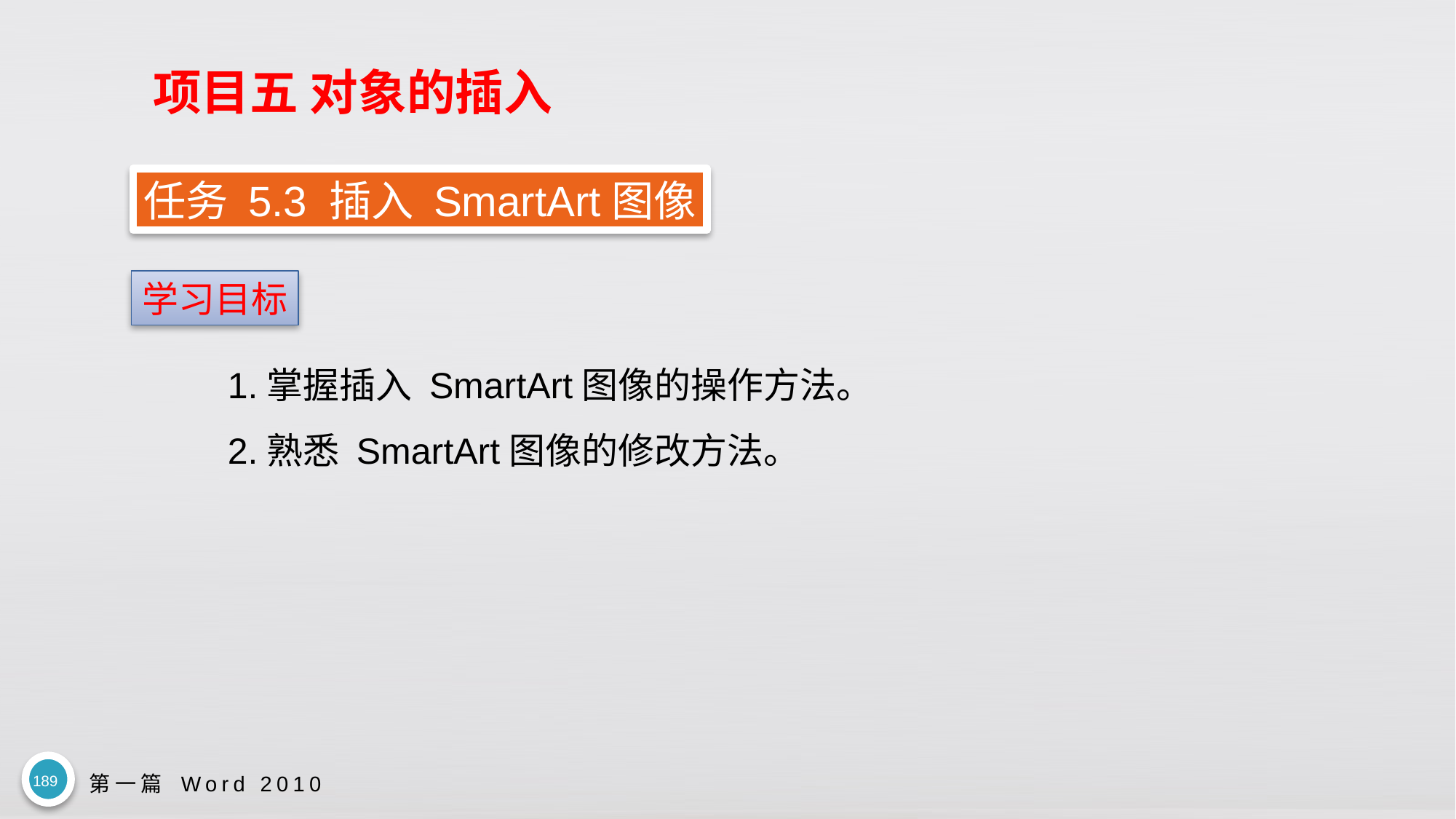

# 项目五 对象的插入
任务 5.3 插入 SmartArt图像
学习目标
1.掌握插入 SmartArt图像的操作方法。
2.熟悉 SmartArt图像的修改方法。
189